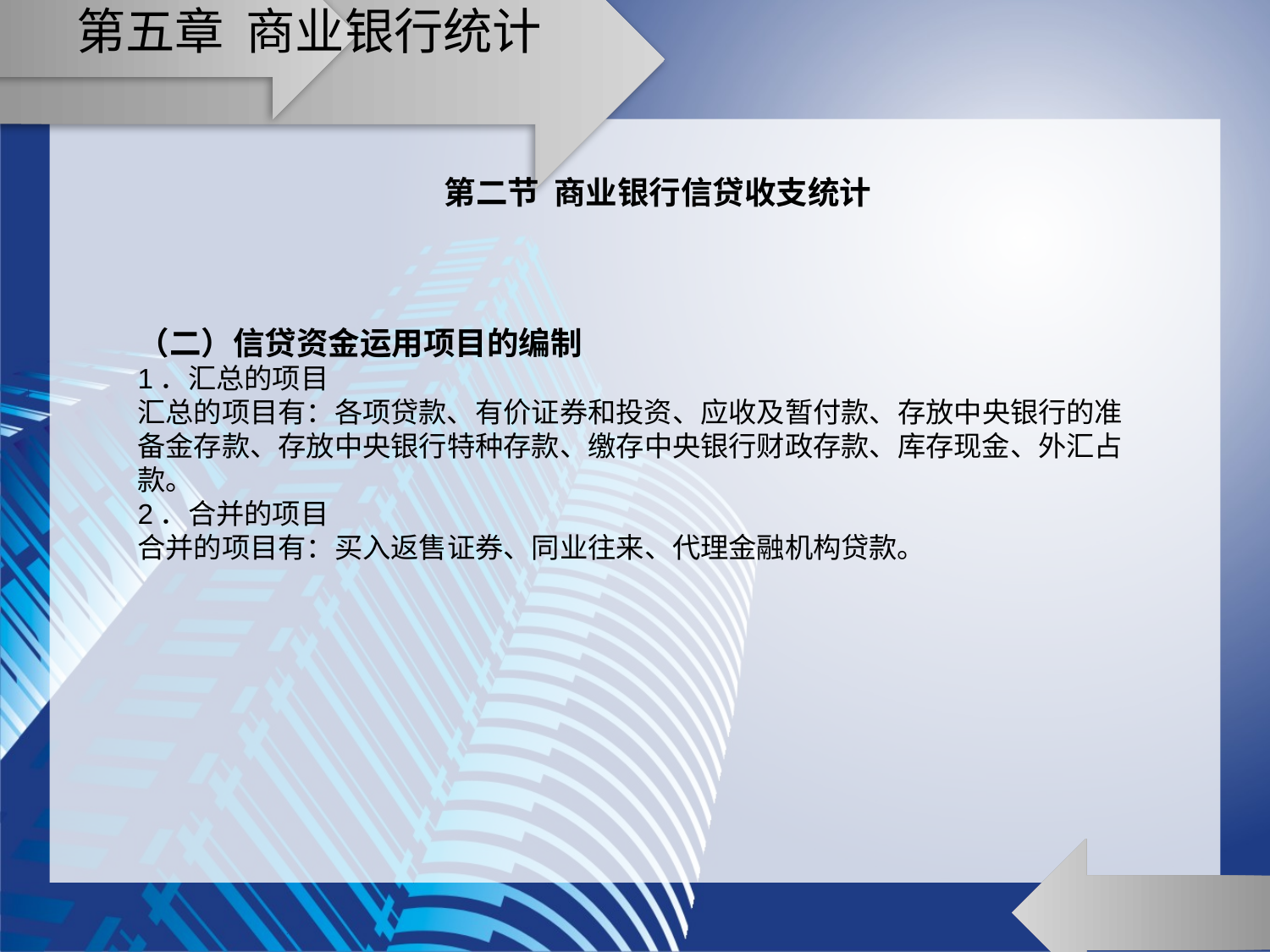

# 第五章  商业银行统计
第二节  商业银行信贷收支统计

（二）信贷资金运用项目的编制
1．汇总的项目
汇总的项目有：各项贷款、有价证券和投资、应收及暂付款、存放中央银行的准备金存款、存放中央银行特种存款、缴存中央银行财政存款、库存现金、外汇占款。
2．合并的项目
合并的项目有：买入返售证券、同业往来、代理金融机构贷款。